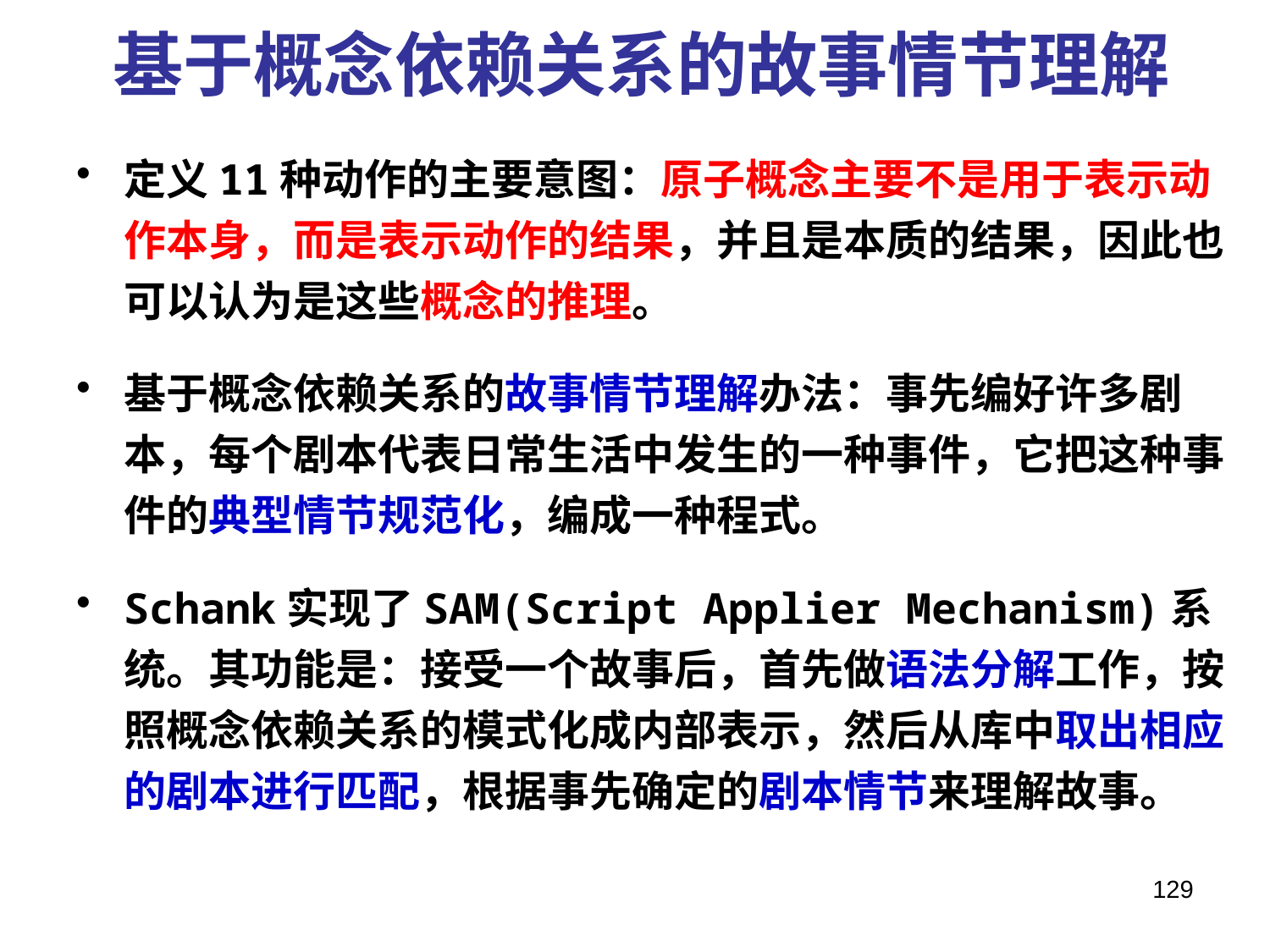

# 基于概念依赖关系的故事情节理解
定义11种动作的主要意图：原子概念主要不是用于表示动作本身，而是表示动作的结果，并且是本质的结果，因此也可以认为是这些概念的推理。
基于概念依赖关系的故事情节理解办法：事先编好许多剧本，每个剧本代表日常生活中发生的一种事件，它把这种事件的典型情节规范化，编成一种程式。
Schank实现了SAM(Script Applier Mechanism)系统。其功能是：接受一个故事后，首先做语法分解工作，按照概念依赖关系的模式化成内部表示，然后从库中取出相应的剧本进行匹配，根据事先确定的剧本情节来理解故事。
129